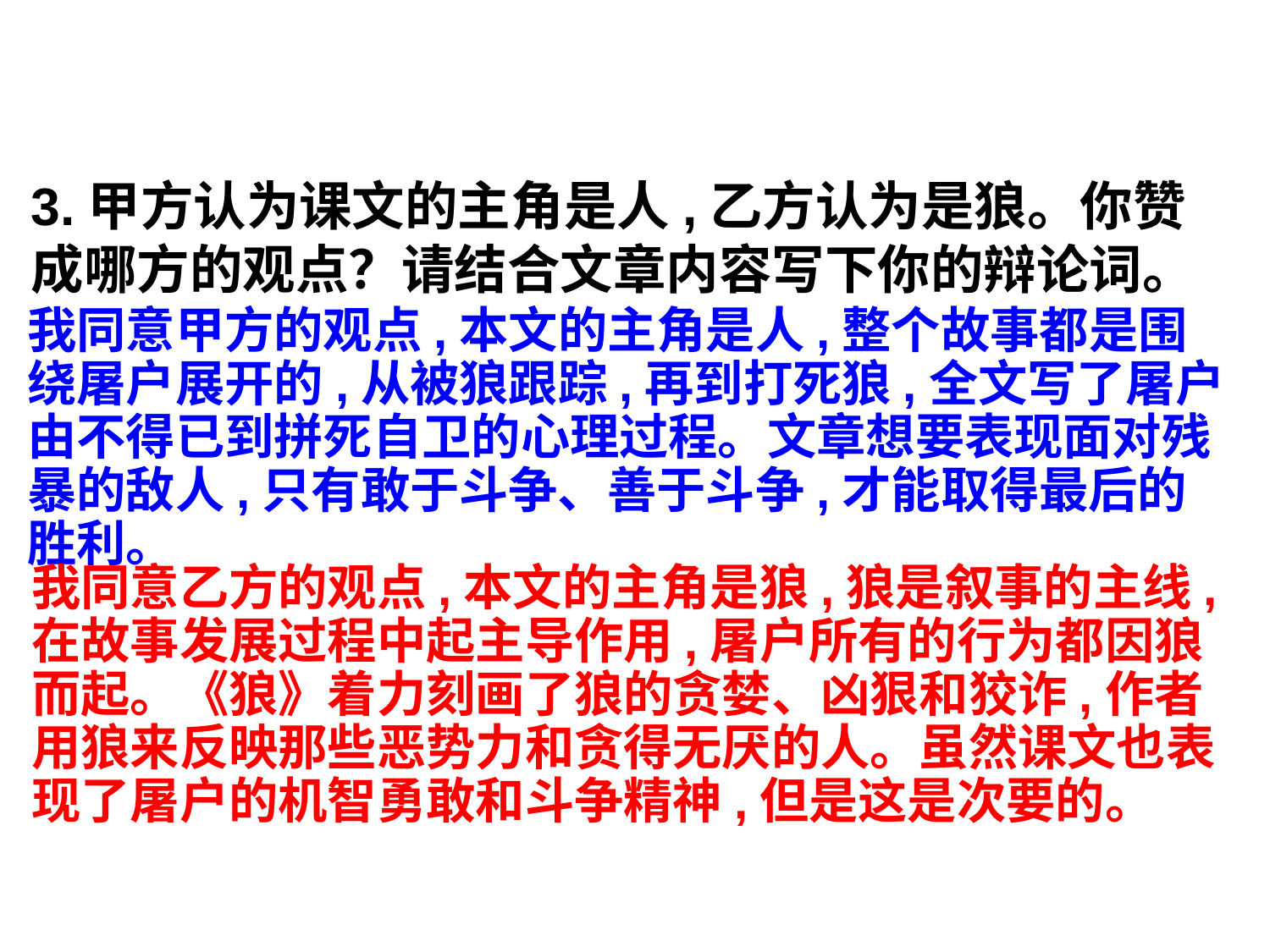

3.甲方认为课文的主角是人,乙方认为是狼。你赞成哪方的观点？请结合文章内容写下你的辩论词。
我同意甲方的观点,本文的主角是人,整个故事都是围绕屠户展开的,从被狼跟踪,再到打死狼,全文写了屠户由不得已到拼死自卫的心理过程。文章想要表现面对残暴的敌人,只有敢于斗争、善于斗争,才能取得最后的胜利。
我同意乙方的观点,本文的主角是狼,狼是叙事的主线,在故事发展过程中起主导作用,屠户所有的行为都因狼而起。《狼》着力刻画了狼的贪婪、凶狠和狡诈,作者用狼来反映那些恶势力和贪得无厌的人。虽然课文也表现了屠户的机智勇敢和斗争精神,但是这是次要的。